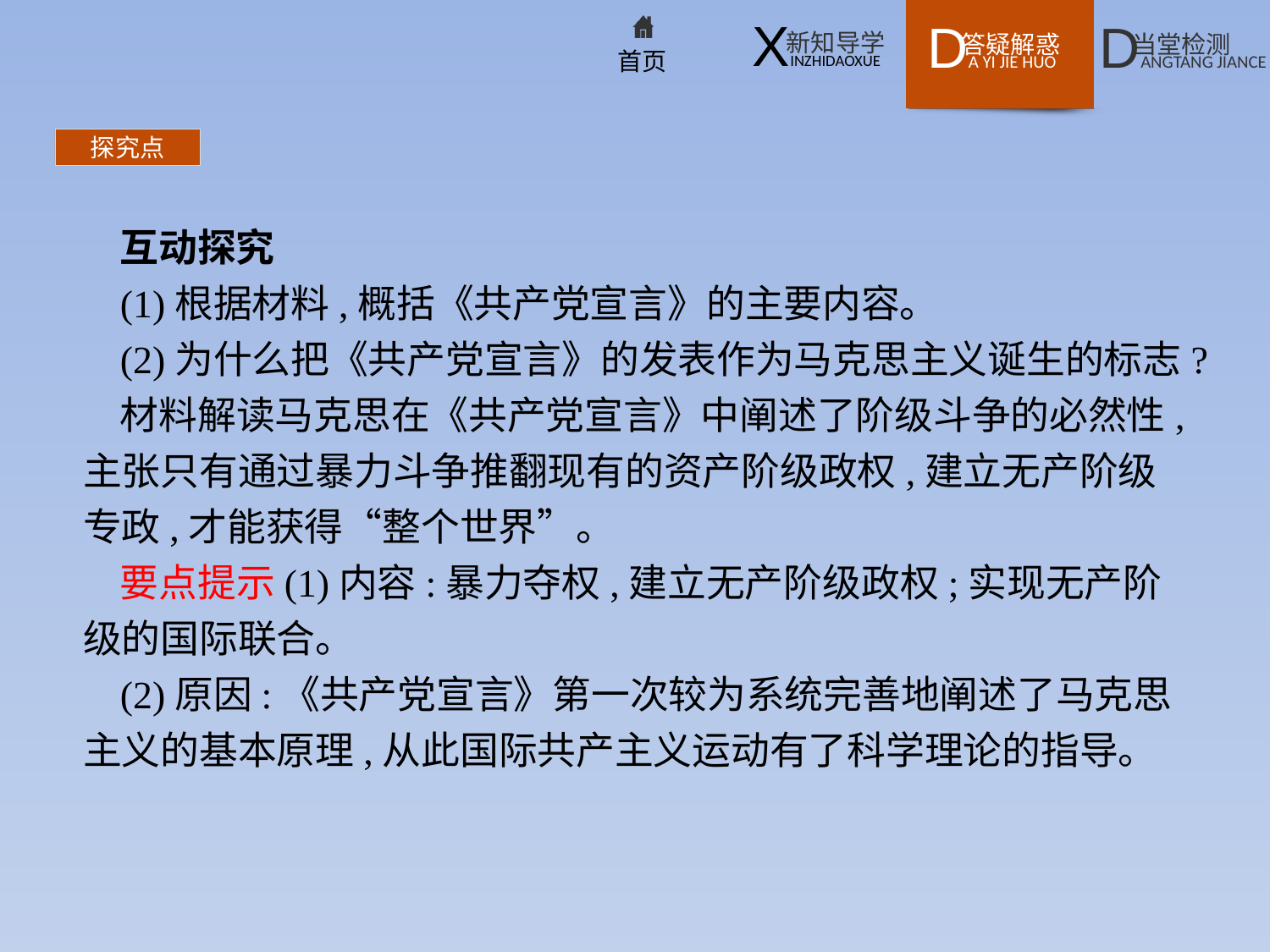

探究点
互动探究
(1)根据材料,概括《共产党宣言》的主要内容。
(2)为什么把《共产党宣言》的发表作为马克思主义诞生的标志?
材料解读马克思在《共产党宣言》中阐述了阶级斗争的必然性,主张只有通过暴力斗争推翻现有的资产阶级政权,建立无产阶级专政,才能获得“整个世界”。
要点提示(1)内容:暴力夺权,建立无产阶级政权;实现无产阶级的国际联合。
(2)原因:《共产党宣言》第一次较为系统完善地阐述了马克思主义的基本原理,从此国际共产主义运动有了科学理论的指导。